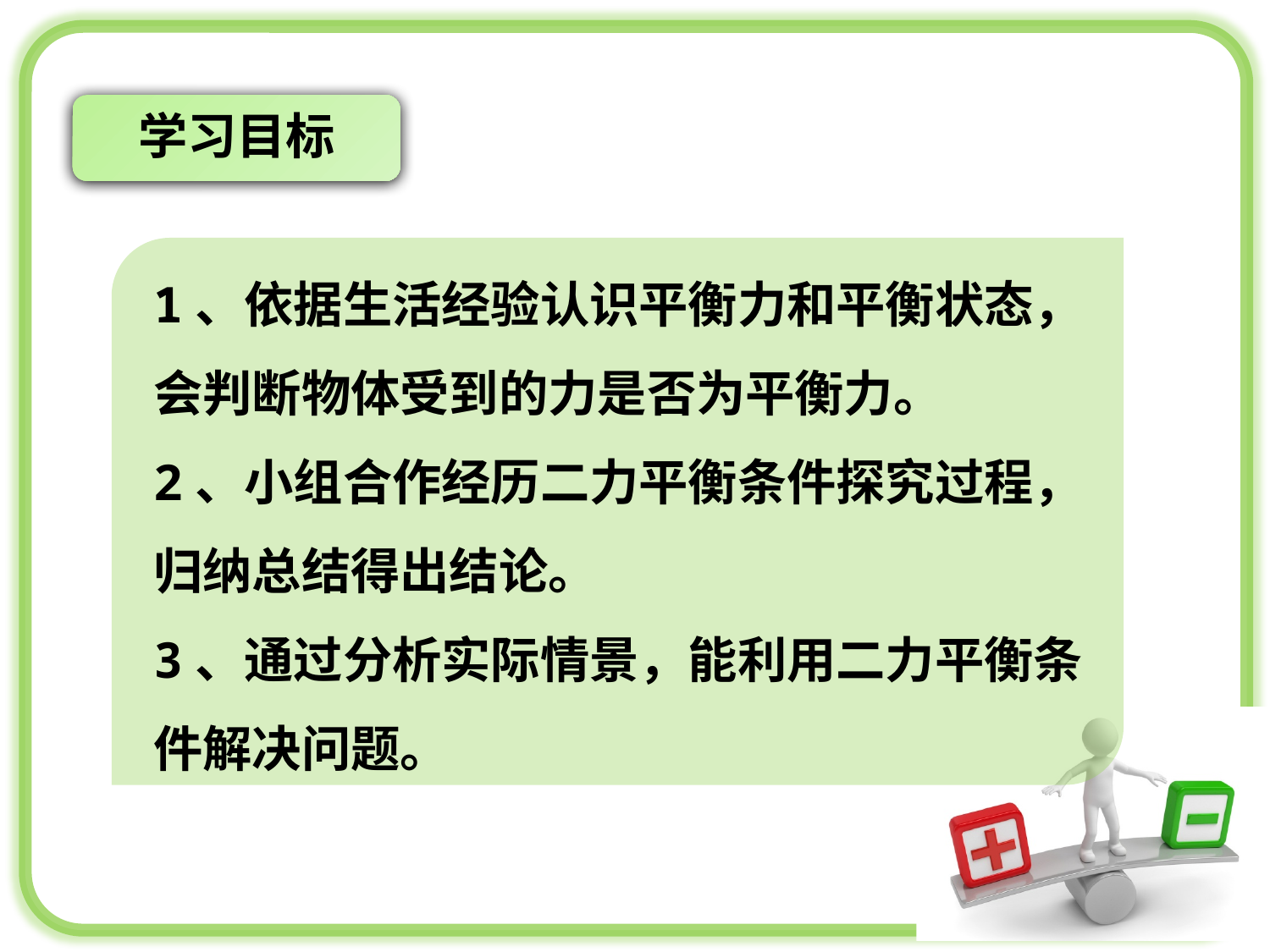

学习目标
1、依据生活经验认识平衡力和平衡状态，会判断物体受到的力是否为平衡力。
2、小组合作经历二力平衡条件探究过程，归纳总结得出结论。
3、通过分析实际情景，能利用二力平衡条件解决问题。